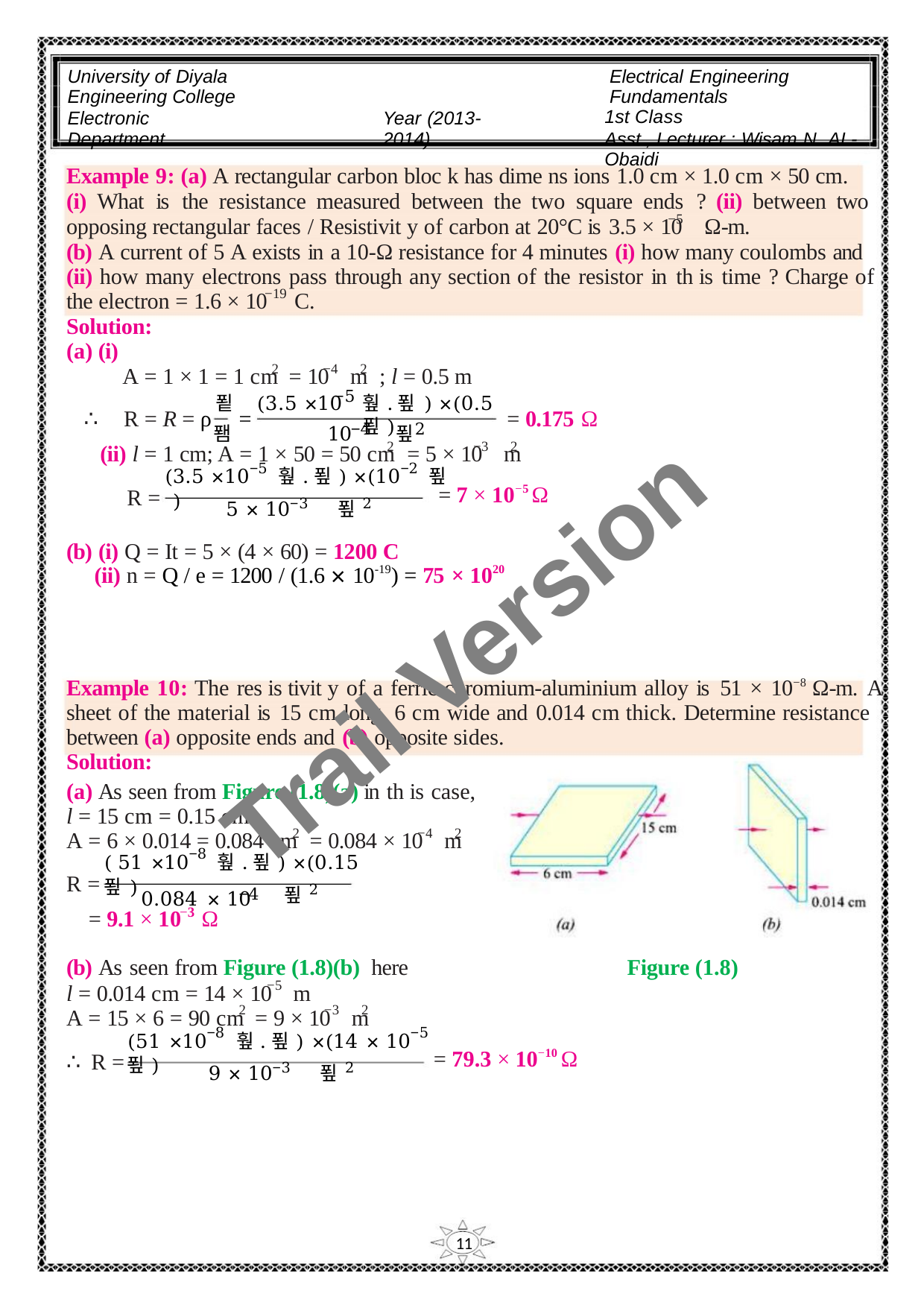

University of Diyala
Engineering College
Electronic Department
Electrical Engineering Fundamentals
1st Class
Asst., Lecturer : Wisam N. AL-Obaidi
Year (2013-2014)
Example 9: (a) A rectangular carbon bloc k has dime ns ions 1.0 cm × 1.0 cm × 50 cm.
(i) What is the resistance measured between the two square ends ? (ii) between two
−5
opposing rectangular faces / Resistivit y of carbon at 20°C is 3.5 × 10 Ω-m.
(b) A current of 5 A exists in a 10-Ω resistance for 4 minutes (i) how many coulombs and
(ii) how many electrons pass through any section of the resistor in th is time ? Charge of
−19
the electron = 1.6 × 10 C.
Solution:
(a) (i)
2
−4
2
A = 1 × 1 = 1 cm = 10 m ; l = 0.5 m
−5
푙
(3.5 ×10
훺.푚 ) ×(0.5 푚)
∴ R = R = ρ
=
= 0.175 Ω
−4
2
퐴
10
푚
2
−3
2
(ii) l = 1 cm; A = 1 × 50 = 50 cm = 5 × 10 m
(3.5 ×10−5 훺.푚) ×(10−2 푚 )
= 7 × 10−5 Ω
R =
5 × 10−3 푚2
(b) (i) Q = It = 5 × (4 × 60) = 1200 C
(ii) n = Q / e = 1200 / (1.6 × 10-19) = 75 × 1020
Trail Version
Trail Version
Trail Version
Trail Version
Trail Version
Trail Version
Trail Version
Trail Version
Trail Version
Trail Version
Trail Version
Trail Version
Trail Version
Example 10: The res is tivit y of a ferric-chromium-aluminium alloy is 51 × 10−8 Ω-m. A
sheet of the material is 15 cm long, 6 cm wide and 0.014 cm thick. Determine resistance
between (a) opposite ends and (b) opposite sides.
Solution:
(a) As seen from Figure (1.8)(a) in th is case,
l = 15 cm = 0.15 cm
A = 6 × 0.014 = 0.084 cm = 0.084 × 10 m
2
−4
2
( 51 ×10−8 훺.푚) ×(0.15 푚 )
R =
−4
푚2
0.084 × 10
−3
= 9.1 × 10 Ω
(b) As seen from Figure (1.8)(b) here
Figure (1.8)
−5
l = 0.014 cm = 14 × 10 m
2
−3
2
A = 15 × 6 = 90 cm = 9 × 10 m
(51 ×10−8 훺.푚) ×(14 × 10−5푚)
= 79.3 × 10−10 Ω
∴ R =
9 × 10−3 푚2
11